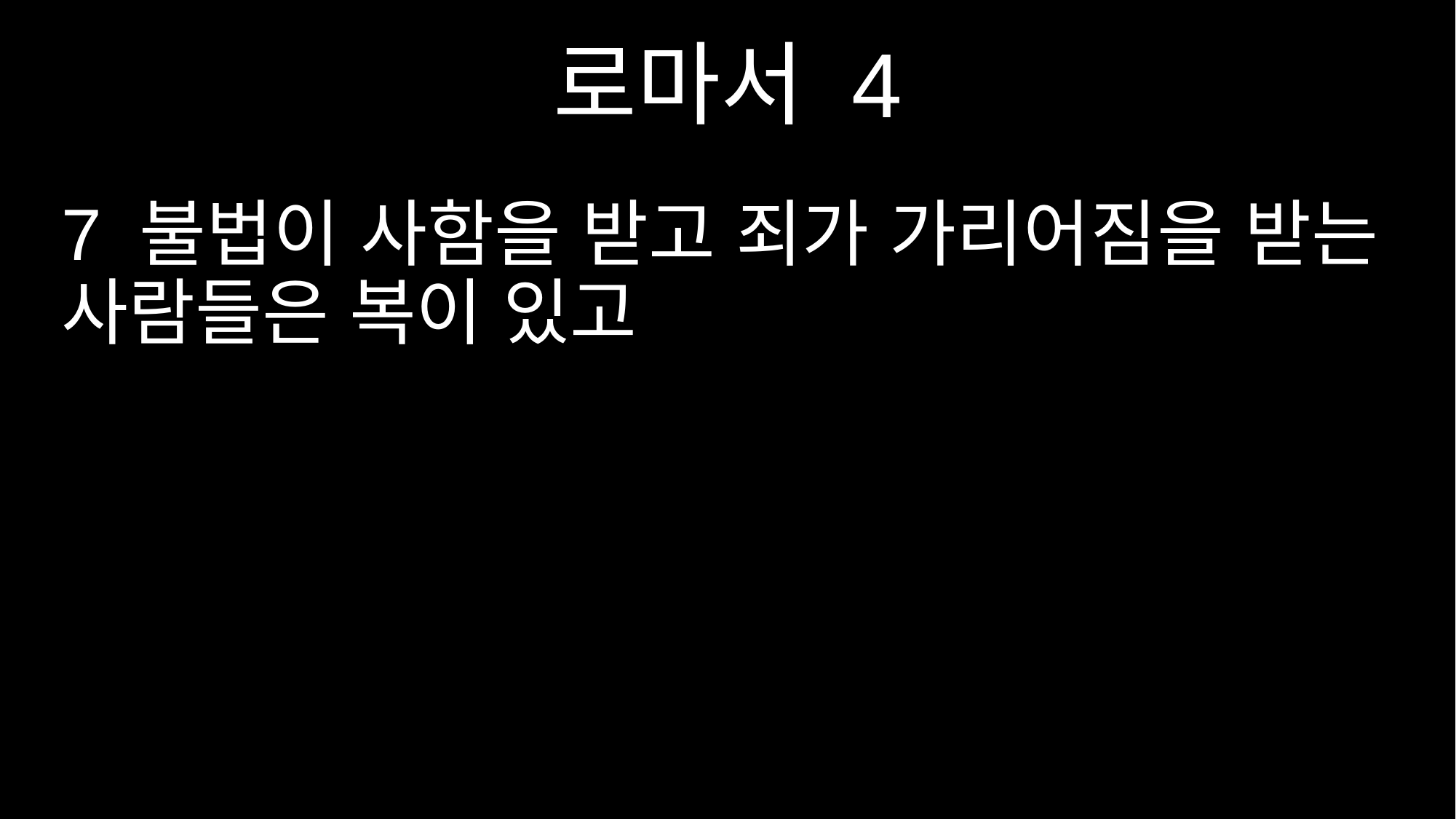

로마서 4
7 불법이 사함을 받고 죄가 가리어짐을 받는 사람들은 복이 있고